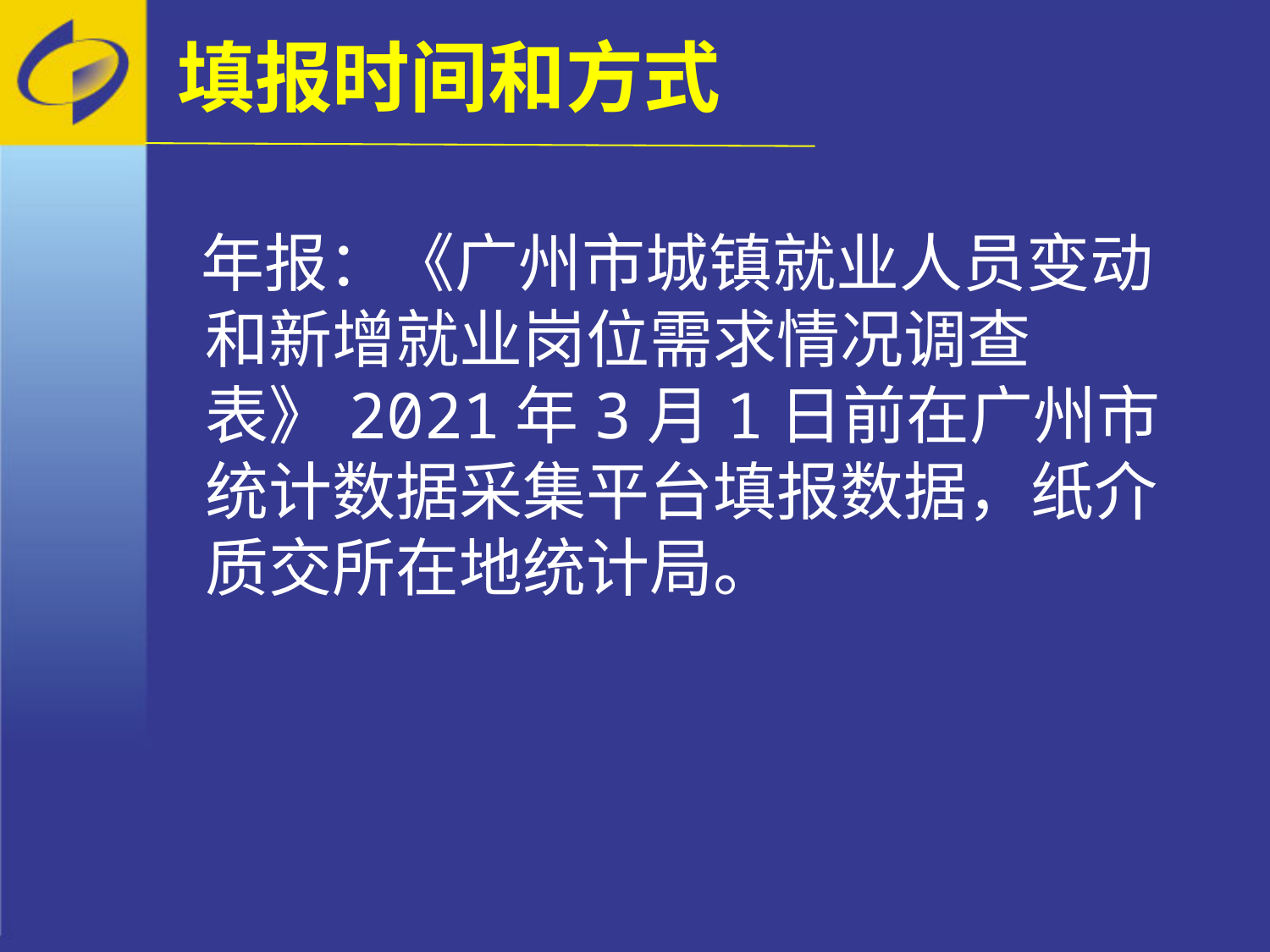

填报时间和方式
  年报：《广州市城镇就业人员变动和新增就业岗位需求情况调查表》2021年3月1日前在广州市统计数据采集平台填报数据，纸介质交所在地统计局。